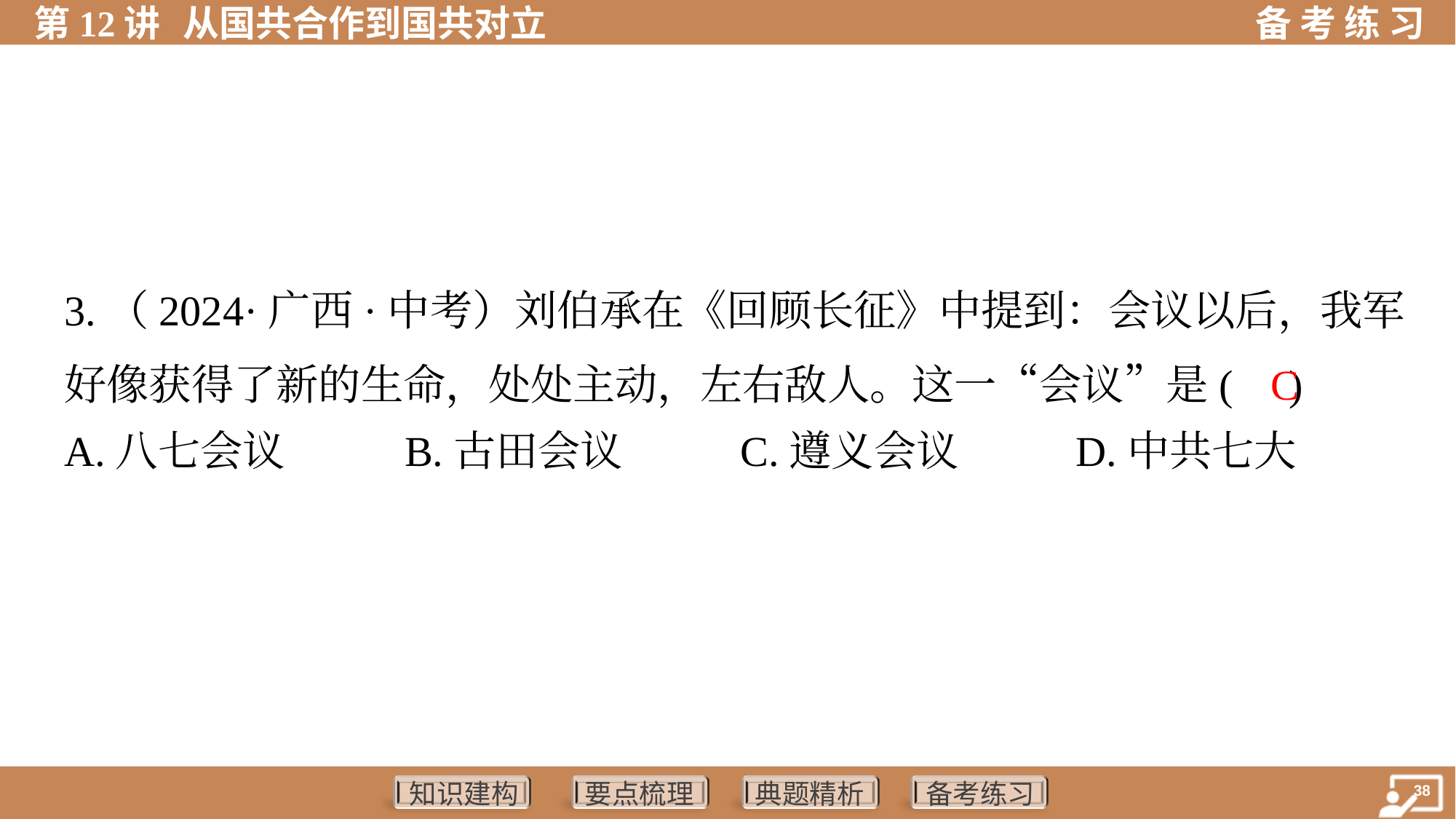

3.（2024·广西·中考）刘伯承在《回顾长征》中提到：会议以后，我军
好像获得了新的生命，处处主动，左右敌人。这一“会议”是(     )
C
A.八七会议	B.古田会议	C.遵义会议	D.中共七大